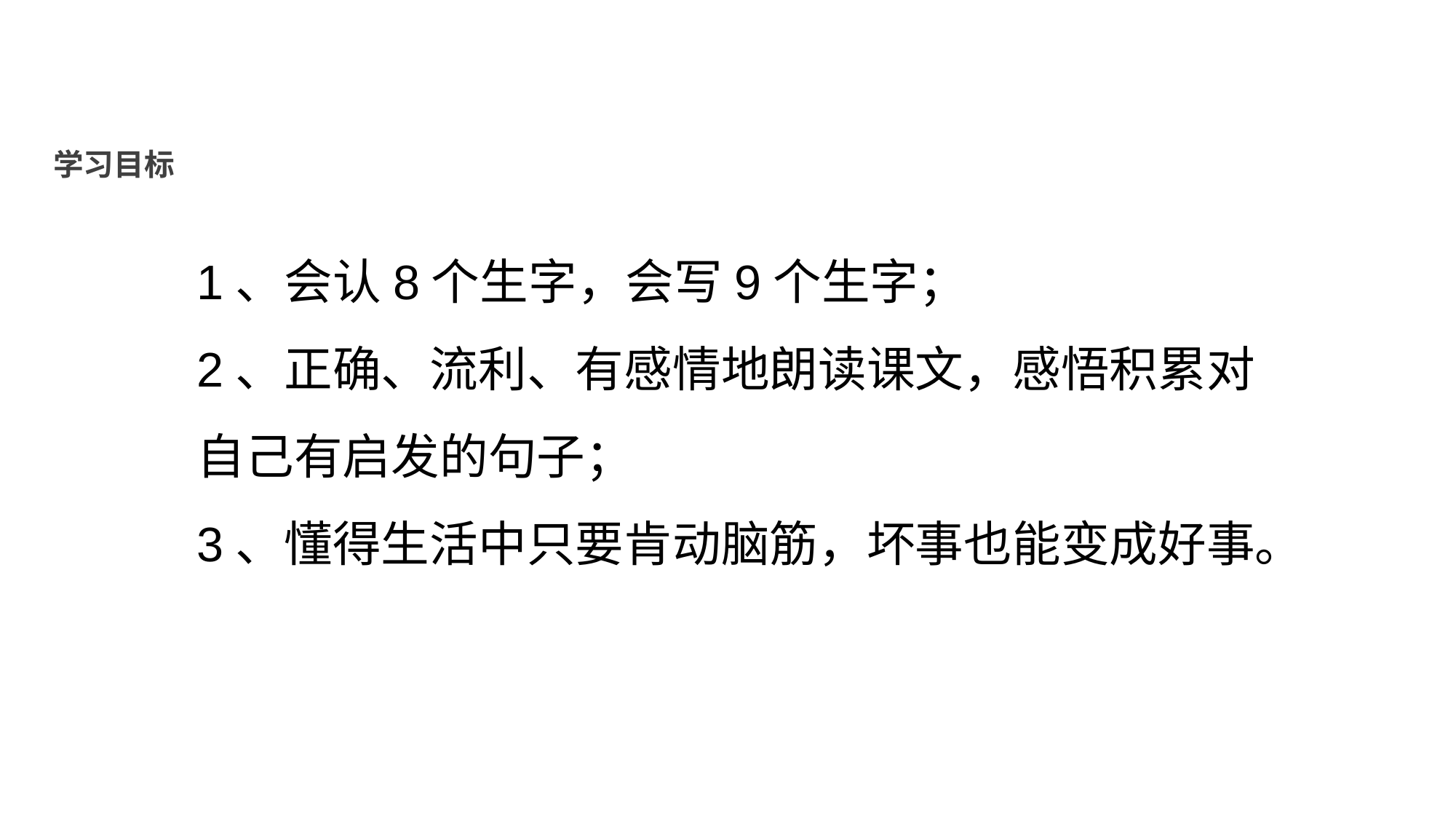

学习目标
1、会认8个生字，会写9个生字；
2、正确、流利、有感情地朗读课文，感悟积累对自己有启发的句子；
3、懂得生活中只要肯动脑筋，坏事也能变成好事。